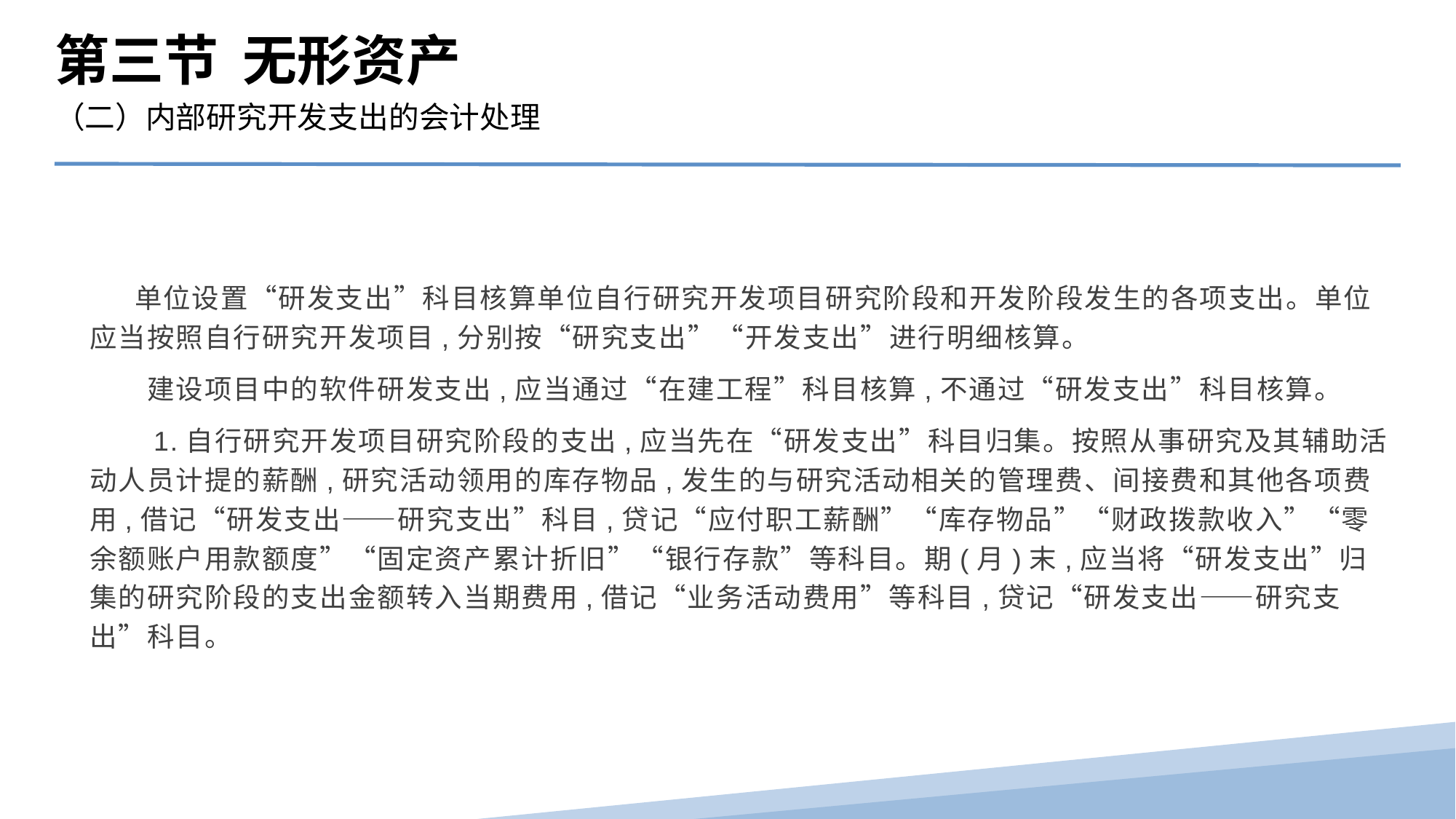

第三节  无形资产
（二）内部研究开发支出的会计处理
     单位设置“研发支出”科目核算单位自行研究开发项目研究阶段和开发阶段发生的各项支出。单位应当按照自行研究开发项目,分别按“研究支出”“开发支出”进行明细核算。
　　建设项目中的软件研发支出,应当通过“在建工程”科目核算,不通过“研发支出”科目核算。
　　1.自行研究开发项目研究阶段的支出,应当先在“研发支出”科目归集。按照从事研究及其辅助活动人员计提的薪酬,研究活动领用的库存物品,发生的与研究活动相关的管理费、间接费和其他各项费用,借记“研发支出——研究支出”科目,贷记“应付职工薪酬”“库存物品”“财政拨款收入”“零余额账户用款额度”“固定资产累计折旧”“银行存款”等科目。期(月)末,应当将“研发支出”归集的研究阶段的支出金额转入当期费用,借记“业务活动费用”等科目,贷记“研发支出——研究支出”科目。